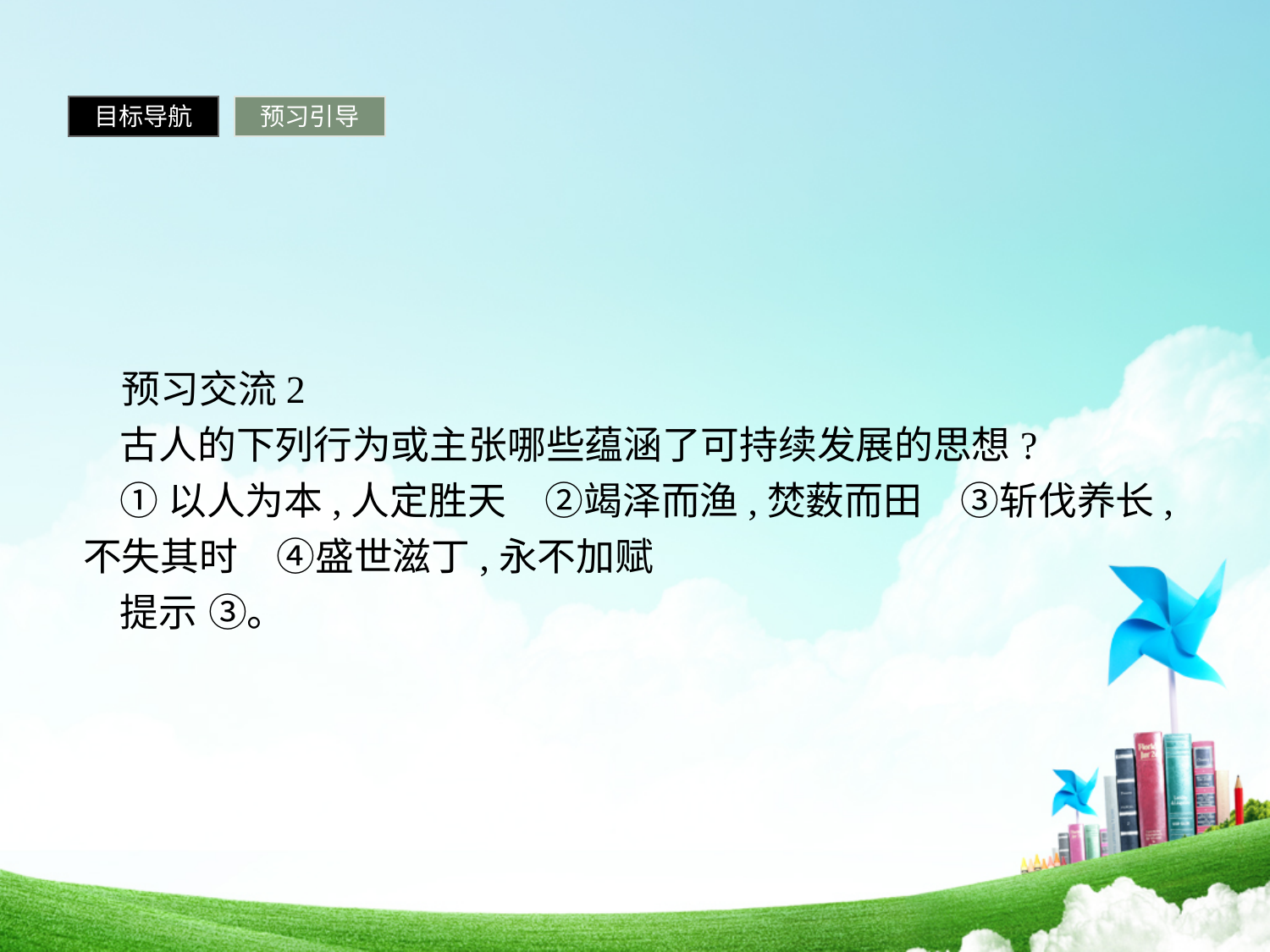

目标导航
预习引导
预习交流2
古人的下列行为或主张哪些蕴涵了可持续发展的思想?
①以人为本,人定胜天　②竭泽而渔,焚薮而田　③斩伐养长,不失其时　④盛世滋丁,永不加赋
提示 ③。